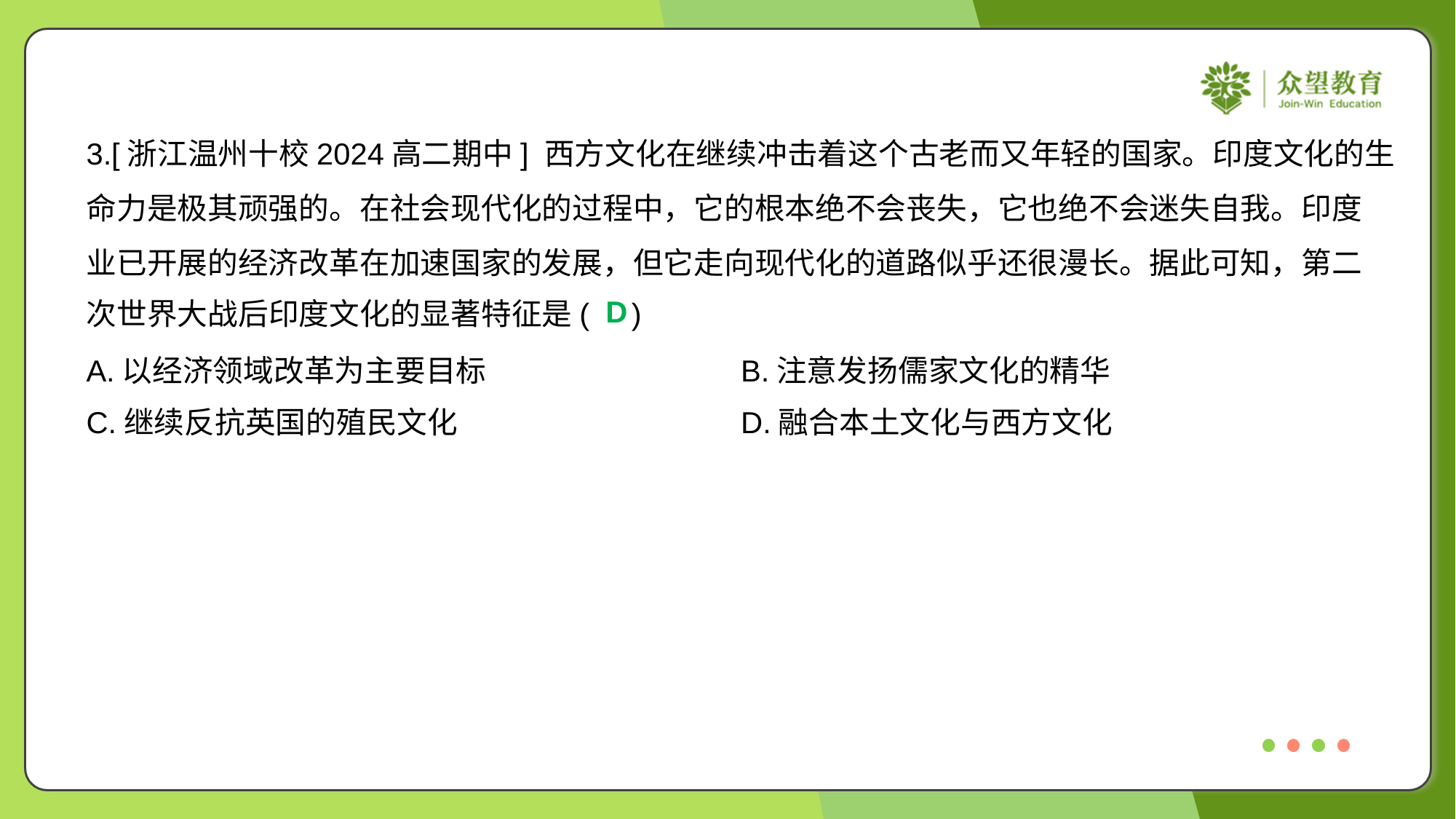

3.[浙江温州十校2024高二期中] 西方文化在继续冲击着这个古老而又年轻的国家。印度文化的生
命力是极其顽强的。在社会现代化的过程中，它的根本绝不会丧失，它也绝不会迷失自我。印度
业已开展的经济改革在加速国家的发展，但它走向现代化的道路似乎还很漫长。据此可知，第二
次世界大战后印度文化的显著特征是(     )
D
A.以经济领域改革为主要目标	B.注意发扬儒家文化的精华
C.继续反抗英国的殖民文化	D.融合本土文化与西方文化